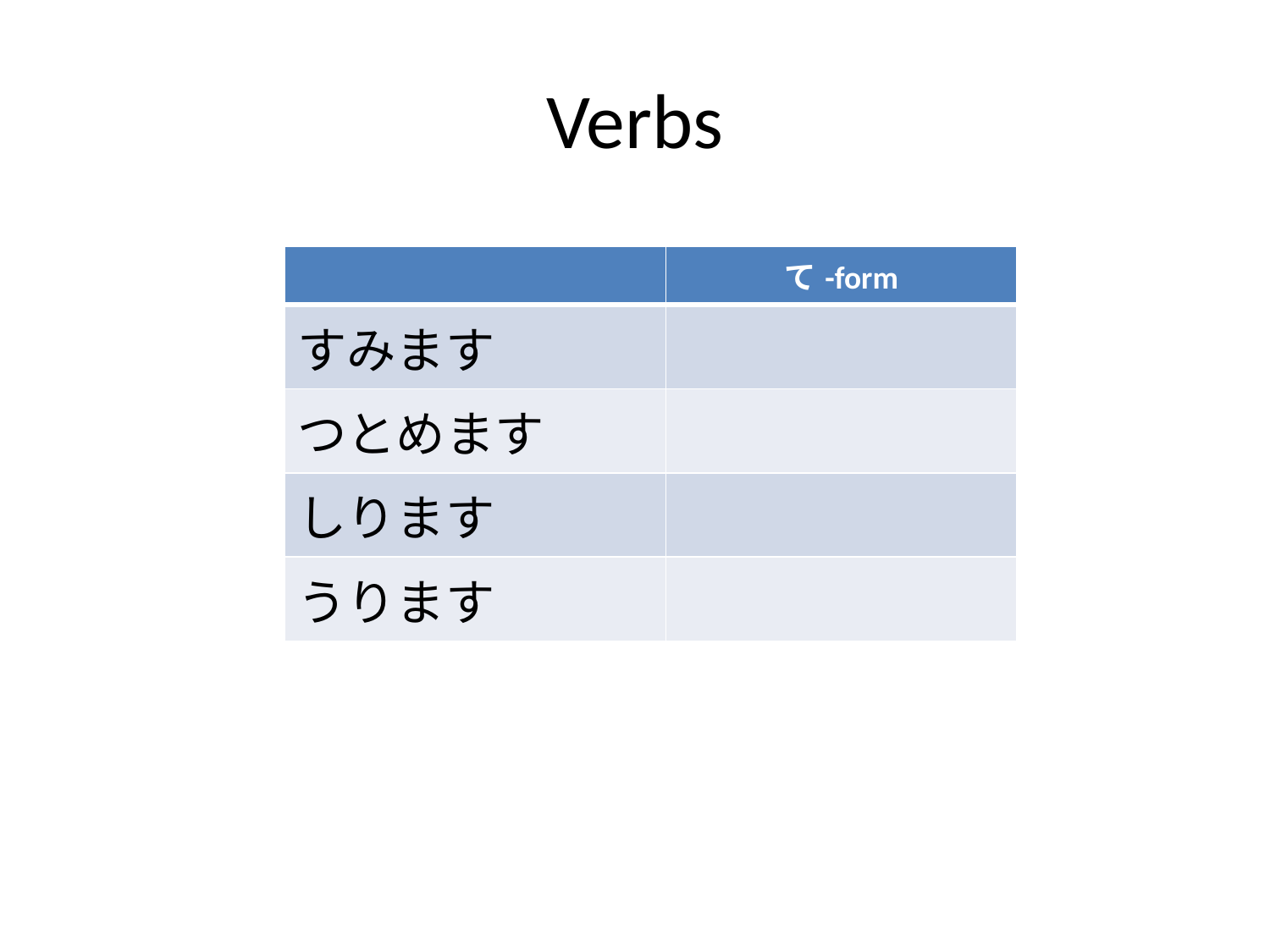

# Verbs
|  | て-form |
| --- | --- |
| すみます |  |
| つとめます |  |
| しります |  |
| うります |  |